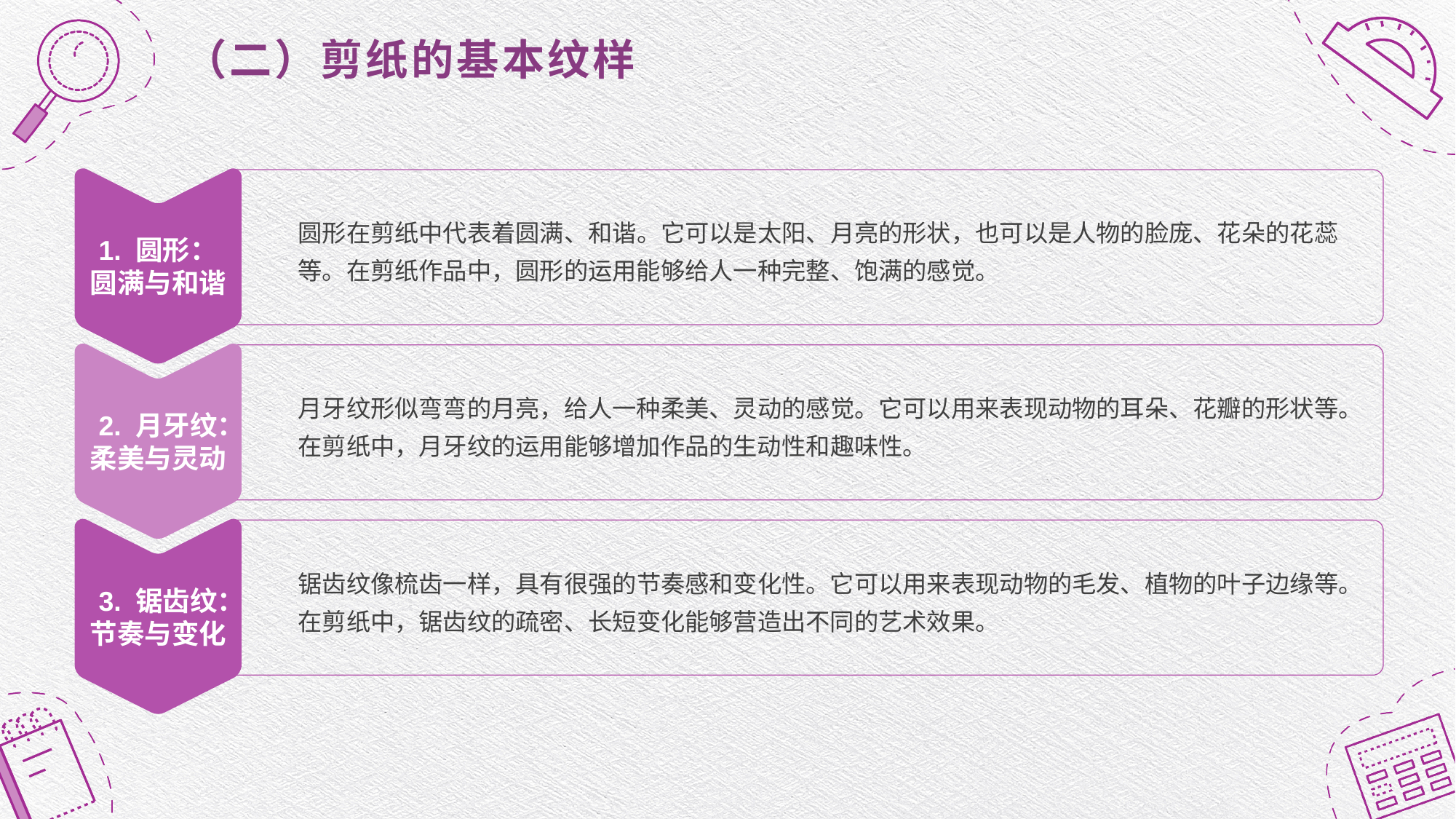

（二）剪纸的基本纹样
1. 圆形：
圆满与和谐
圆形在剪纸中代表着圆满、和谐。它可以是太阳、月亮的形状，也可以是人物的脸庞、花朵的花蕊等。在剪纸作品中，圆形的运用能够给人一种完整、饱满的感觉。
2. 月牙纹：柔美与灵动
月牙纹形似弯弯的月亮，给人一种柔美、灵动的感觉。它可以用来表现动物的耳朵、花瓣的形状等。在剪纸中，月牙纹的运用能够增加作品的生动性和趣味性。
3. 锯齿纹：节奏与变化
锯齿纹像梳齿一样，具有很强的节奏感和变化性。它可以用来表现动物的毛发、植物的叶子边缘等。在剪纸中，锯齿纹的疏密、长短变化能够营造出不同的艺术效果。